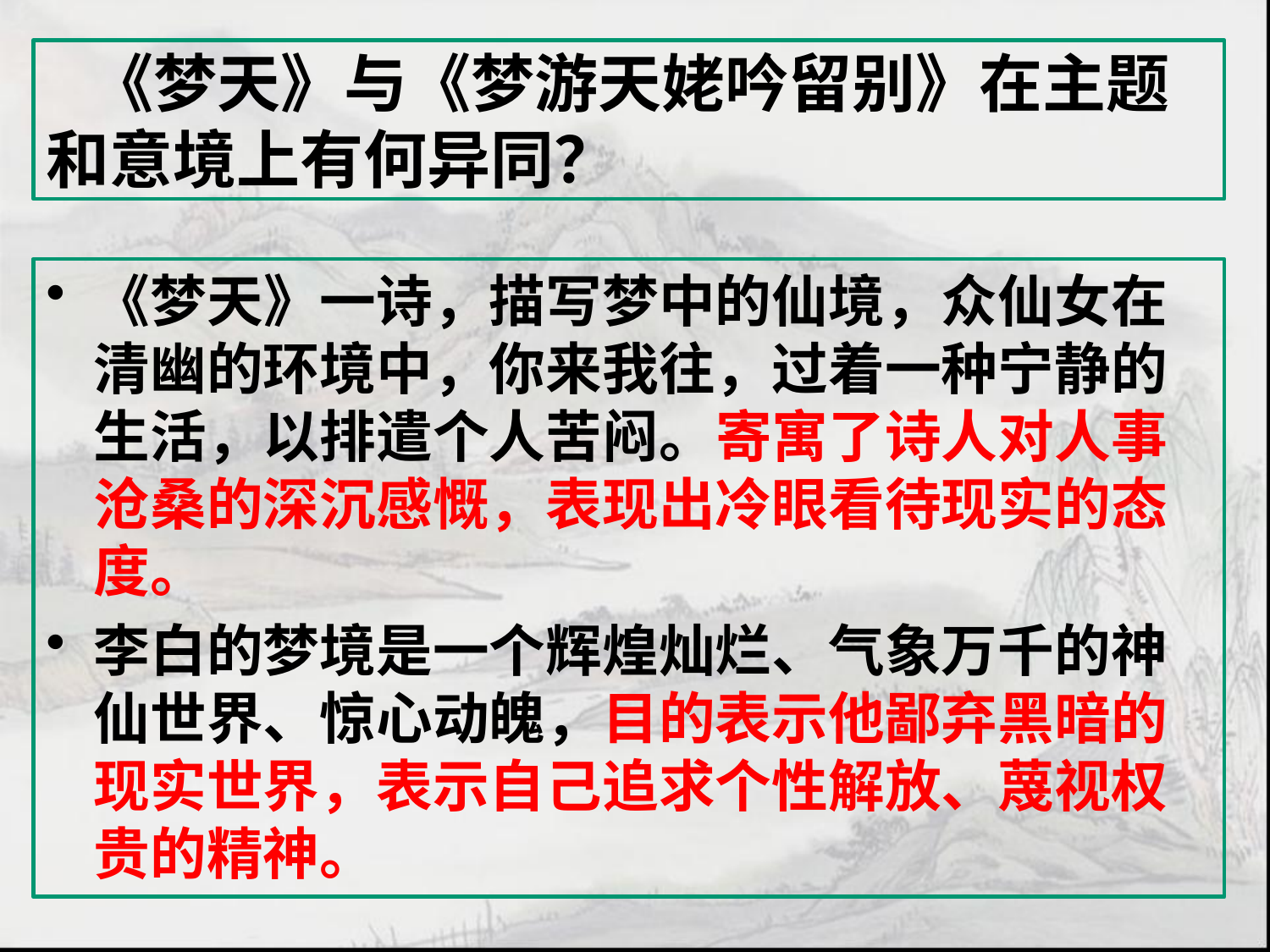

# 《梦天》与《梦游天姥吟留别》在主题和意境上有何异同？
《梦天》一诗，描写梦中的仙境，众仙女在清幽的环境中，你来我往，过着一种宁静的生活，以排遣个人苦闷。寄寓了诗人对人事沧桑的深沉感慨，表现出冷眼看待现实的态度。
李白的梦境是一个辉煌灿烂、气象万千的神仙世界、惊心动魄，目的表示他鄙弃黑暗的现实世界，表示自己追求个性解放、蔑视权贵的精神。